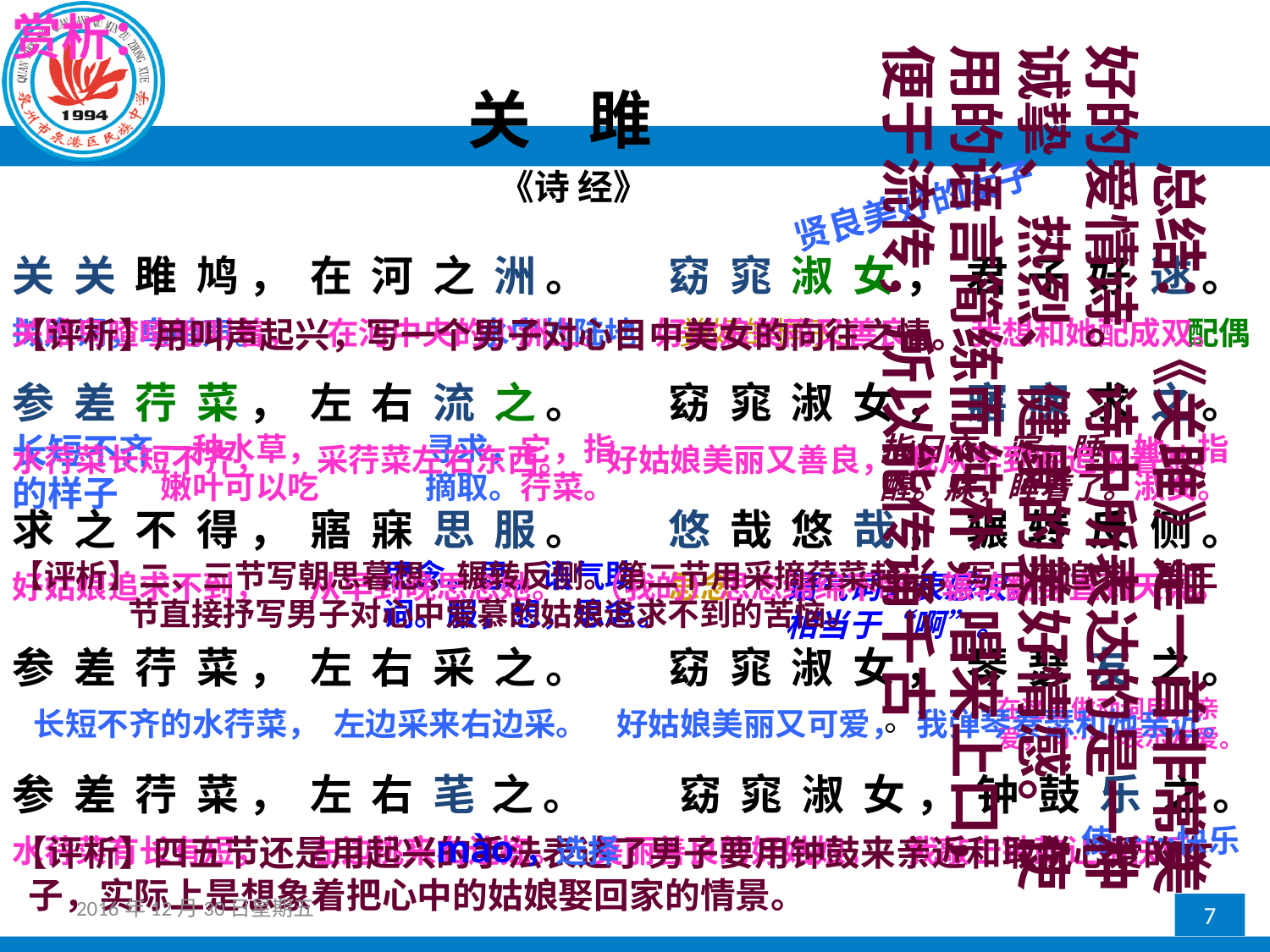

赏析：
        总结：《关雎》是一首非常美好的爱情诗。诗中所表达的是一种诚挚、热烈、健康的美好情感。使用的语言简练而纯朴，唱来上口，便于流传，所以能传诵千古。
关    雎
《诗 经》
贤良美好的女子

关  关  雎  鸠 ，  在  河  之  洲 。
窈  窕  淑  女 ，  君  子  好  逑 。
拟声词，鸟鸣声。
关雎鸟喳喳地叫着，    在河中央的小洲上。      好姑娘美丽又善良，    我想和她配成双。
【评析】用叫声起兴，写一个男子对心目中美女的向往之情。
水中的陆地
美好的样子。
配偶
参  差  荇  菜 ，  左  右  流  之 。
窈  窕  淑  女 ，  寤  寐  求  之 。
长短不齐的样子
一种水草，嫩叶可以吃
寻求，摘取。
它，指荇菜。
指日夜。寤，睡醒。寐，睡着了。
她，指淑女。
水荇菜长短不齐，       采荇菜左右东西。     好姑娘美丽又善良，  我从早到晚追求着她。
求  之  不  得 ，  寤  寐  思  服 。
悠  哉  悠  哉 ，  辗  转  反  侧 。
【评析】二、三节写朝思暮想，辗转反侧。第二节用采摘荇菜起兴，写日夜追求。第三
               节直接抒写男子对心中爱慕的姑娘追求不到的苦恼。
思念。思，语气助词。服，想，思念。
好姑娘追求不到，      从早到晚思念她。    （我的）思念绵绵不断，辗转翻身直到天亮。
思念
语气词，表感叹。相当于“啊”。
参  差  荇  菜 ，  左  右  采  之 。
窈  窕  淑  女 ，  琴  瑟  友  之 。
在这里做动词用，亲爱，向……表示友爱。
长短不齐的水荇菜，  左边采来右边采。    好姑娘美丽又可爱，  我弹琴奏瑟和她亲近。
参  差  荇  菜 ，  左  右  芼  之 。
窈  窕  淑  女 ，  钟  鼓  乐  之 。
mào，选择
使……快乐
水荇菜有长有短，      左边挑来右边拣。    美丽善良的好姑娘，    我敲击钟鼓让她快乐。
【评析】四五节还是用起兴的手法表达了男子要用钟鼓来亲近和取悦心爱的女        子，实际上是想象着把心中的姑娘娶回家的情景。

2016年12月30日星期五